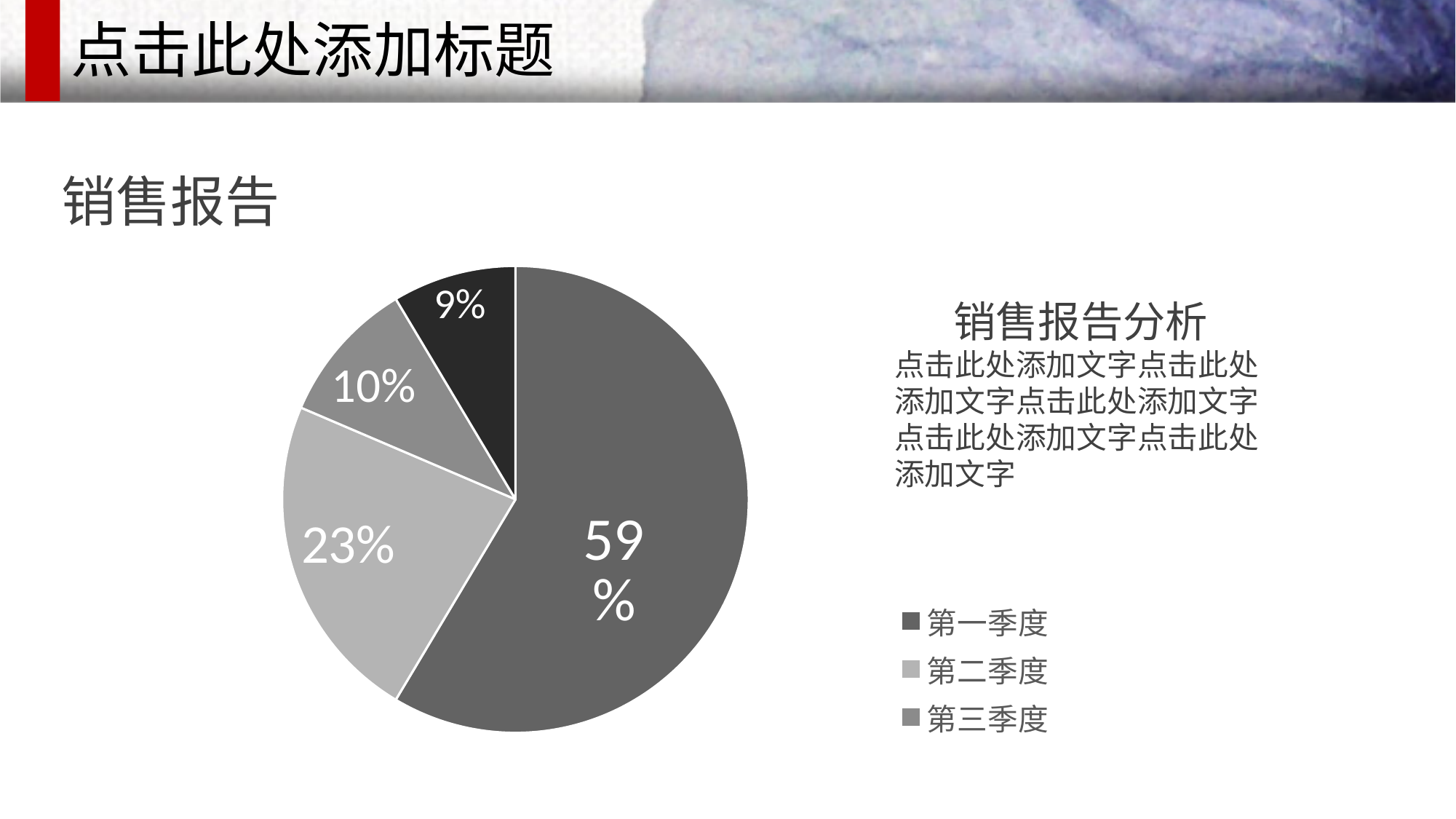

点击此处添加标题
销售报告

### Chart

| Category | 销售额 |
|---|---|
| 第一季度 | 8.2 |
| 第二季度 | 3.2 |
| 第三季度 | 1.4 |
| 第四季度 | 1.2 |
销售报告分析
点击此处添加文字点击此处添加文字点击此处添加文字
点击此处添加文字点击此处添加文字